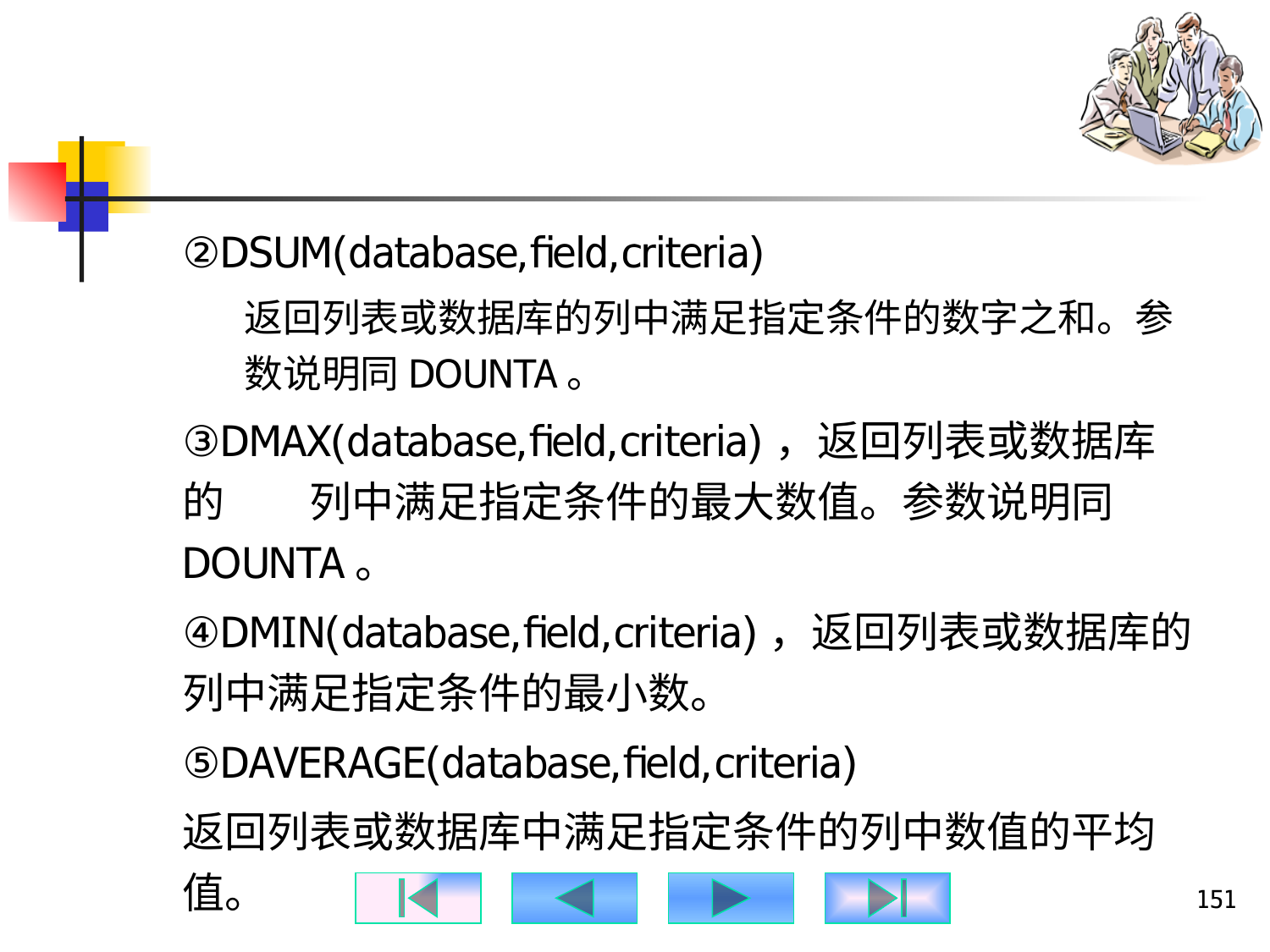

#
②DSUM(database,field,criteria)
返回列表或数据库的列中满足指定条件的数字之和。参数说明同DOUNTA。
③DMAX(database,field,criteria)，返回列表或数据库的	列中满足指定条件的最大数值。参数说明同DOUNTA。
④DMIN(database,field,criteria)，返回列表或数据库的列中满足指定条件的最小数。
⑤DAVERAGE(database,field,criteria)
返回列表或数据库中满足指定条件的列中数值的平均值。
151